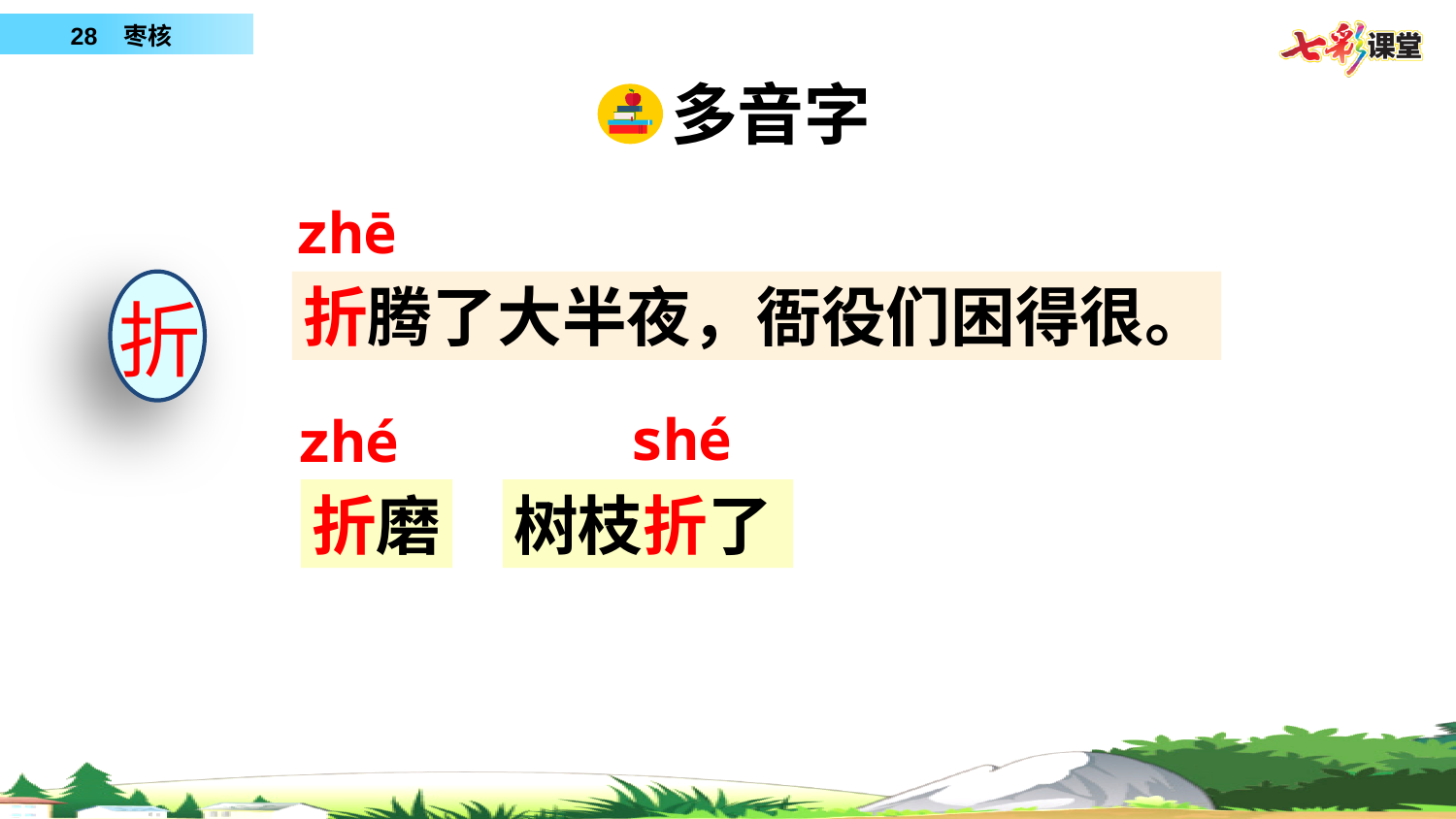

多音字

zhē

折
折腾了大半夜，衙役们困得很。
shé
zhé
折磨
树枝折了